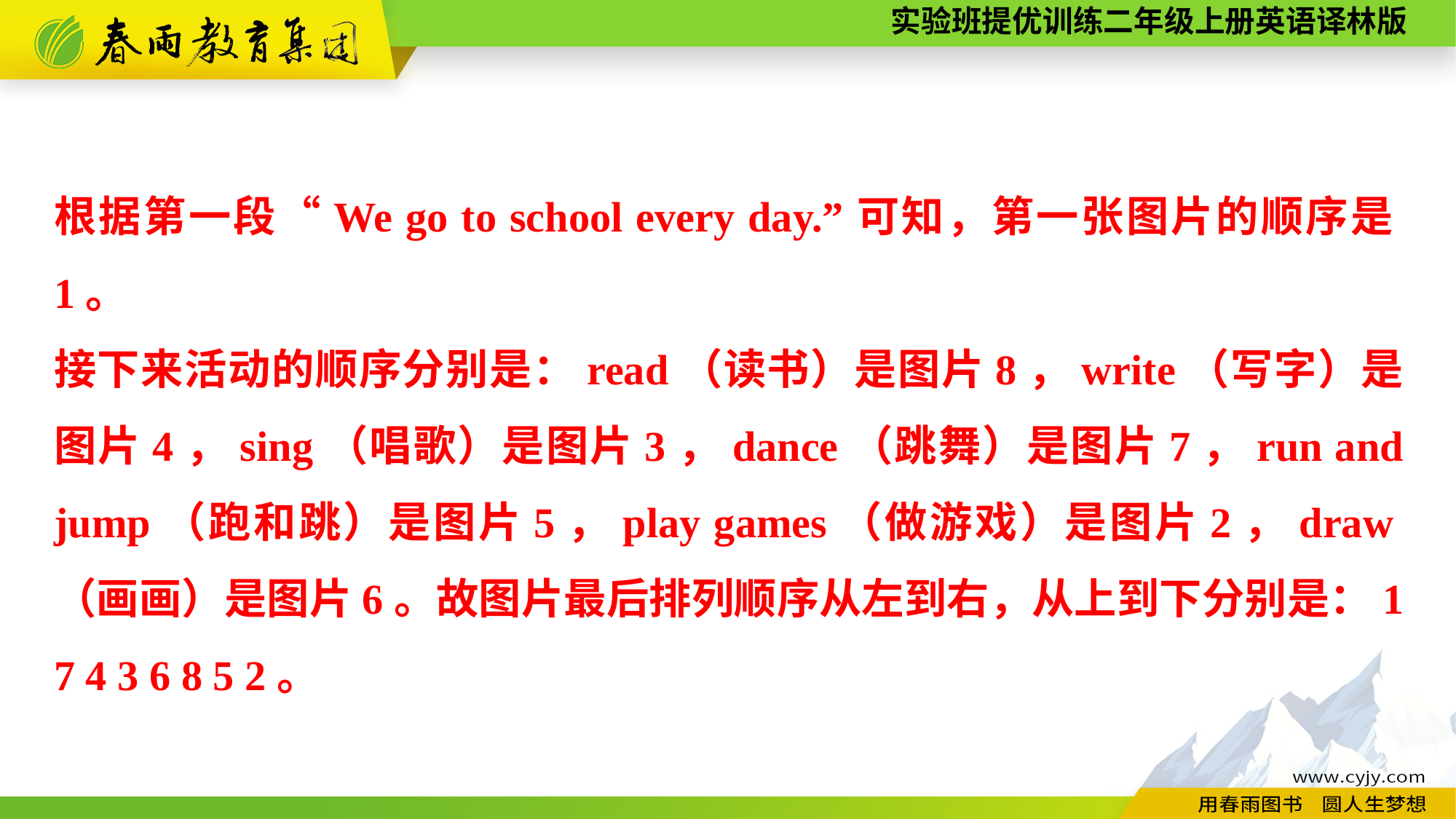

根据第一段“We go to school every day.”可知，第一张图片的顺序是1。
接下来活动的顺序分别是：read（读书）是图片8，write（写字）是图片4，sing（唱歌）是图片3，dance（跳舞）是图片7，run and jump（跑和跳）是图片5，play games（做游戏）是图片2，draw（画画）是图片6。故图片最后排列顺序从左到右，从上到下分别是：1 7 4 3 6 8 5 2。